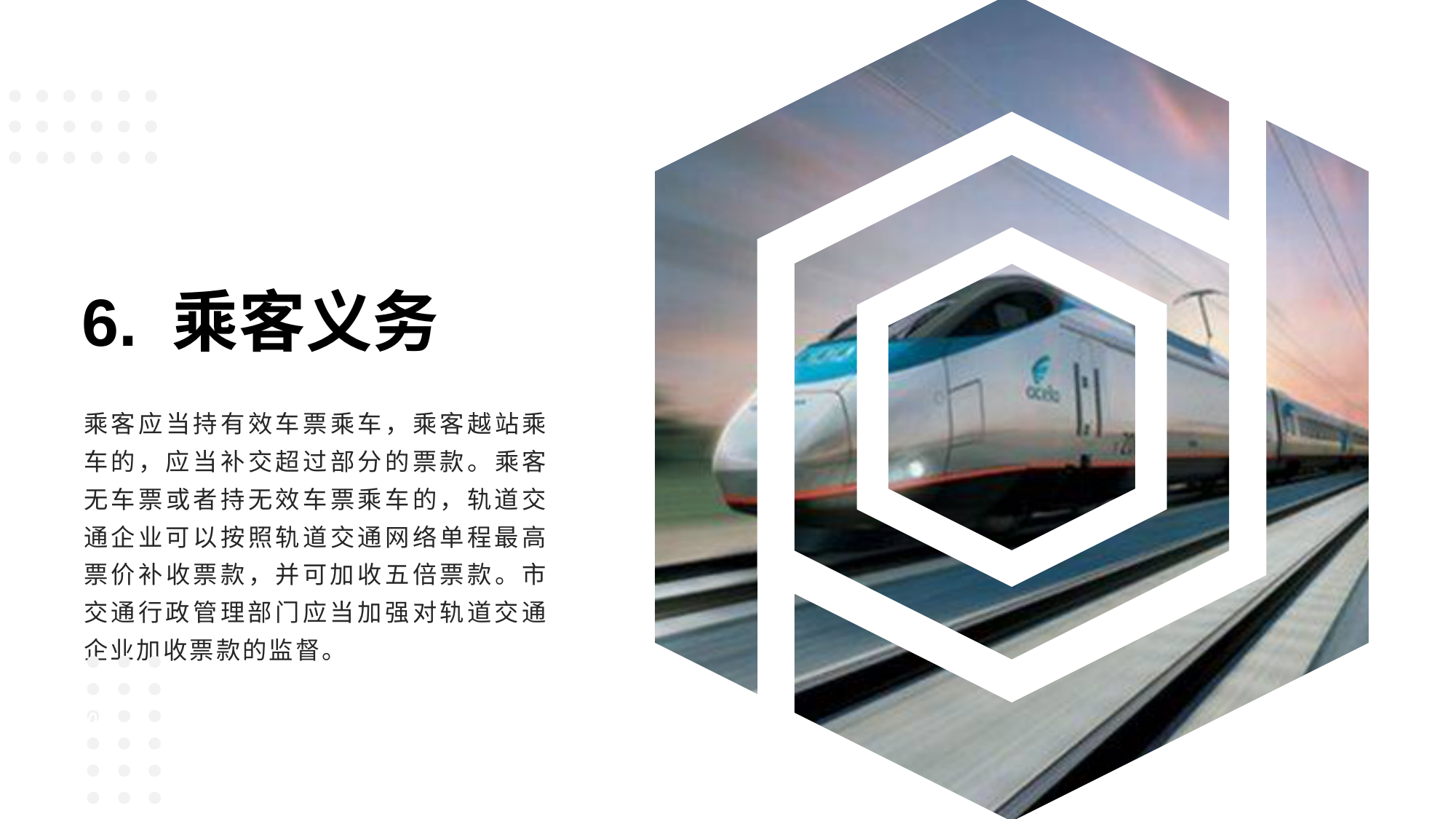

6. 乘客义务
乘客应当持有效车票乘车，乘客越站乘车的，应当补交超过部分的票款。乘客无车票或者持无效车票乘车的，轨道交通企业可以按照轨道交通网络单程最高票价补收票款，并可加收五倍票款。市交通行政管理部门应当加强对轨道交通企业加收票款的监督。

s